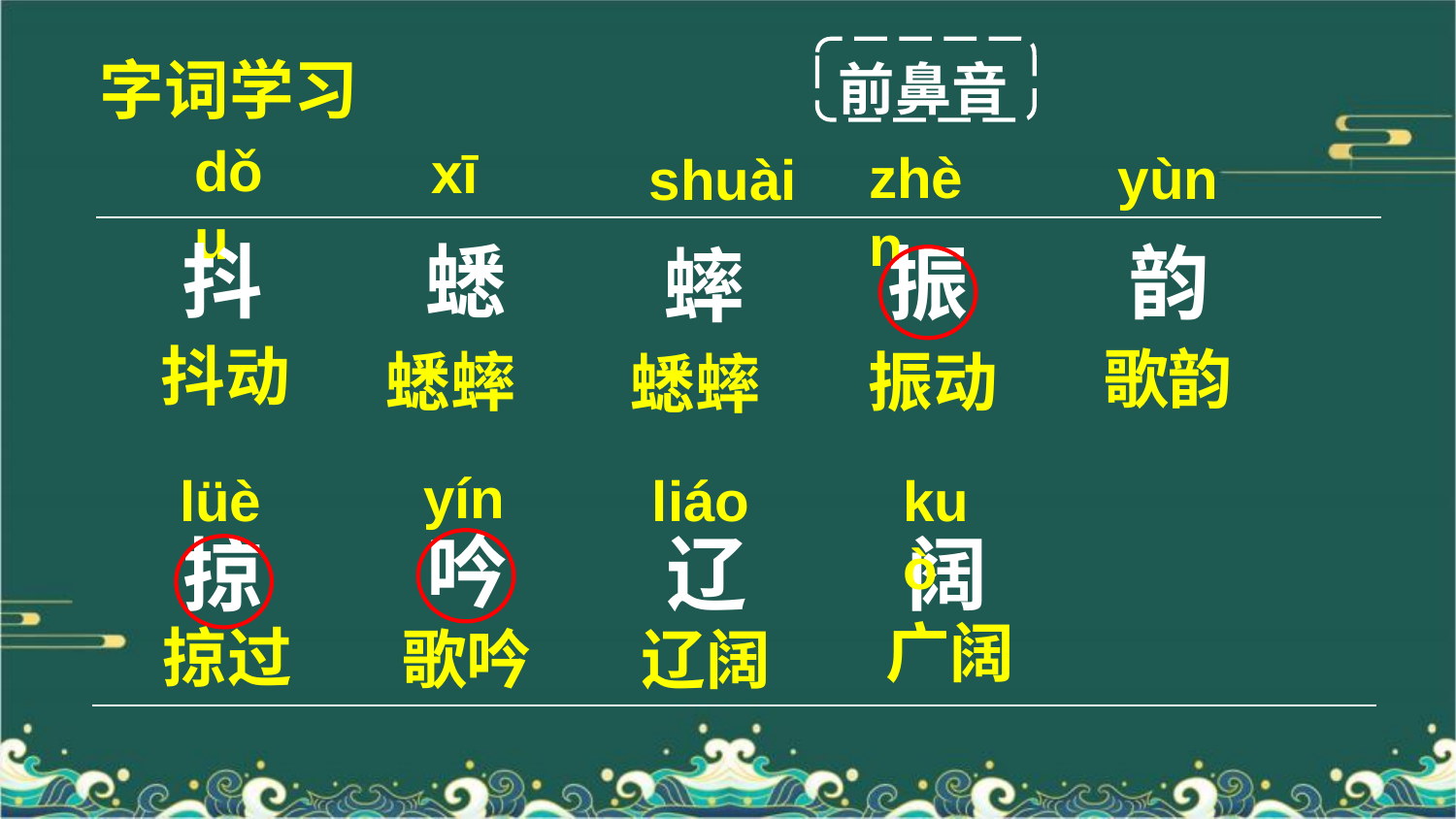

前鼻音

字词学习
dǒu

xī
zhèn
yùn
shuài
蟋
抖
韵
振
蟀

抖动
歌韵
蟋蟀
振动
蟋蟀
yín
liáo
kuò
lüè
吟
辽
阔
掠

广阔
掠过
歌吟
辽阔